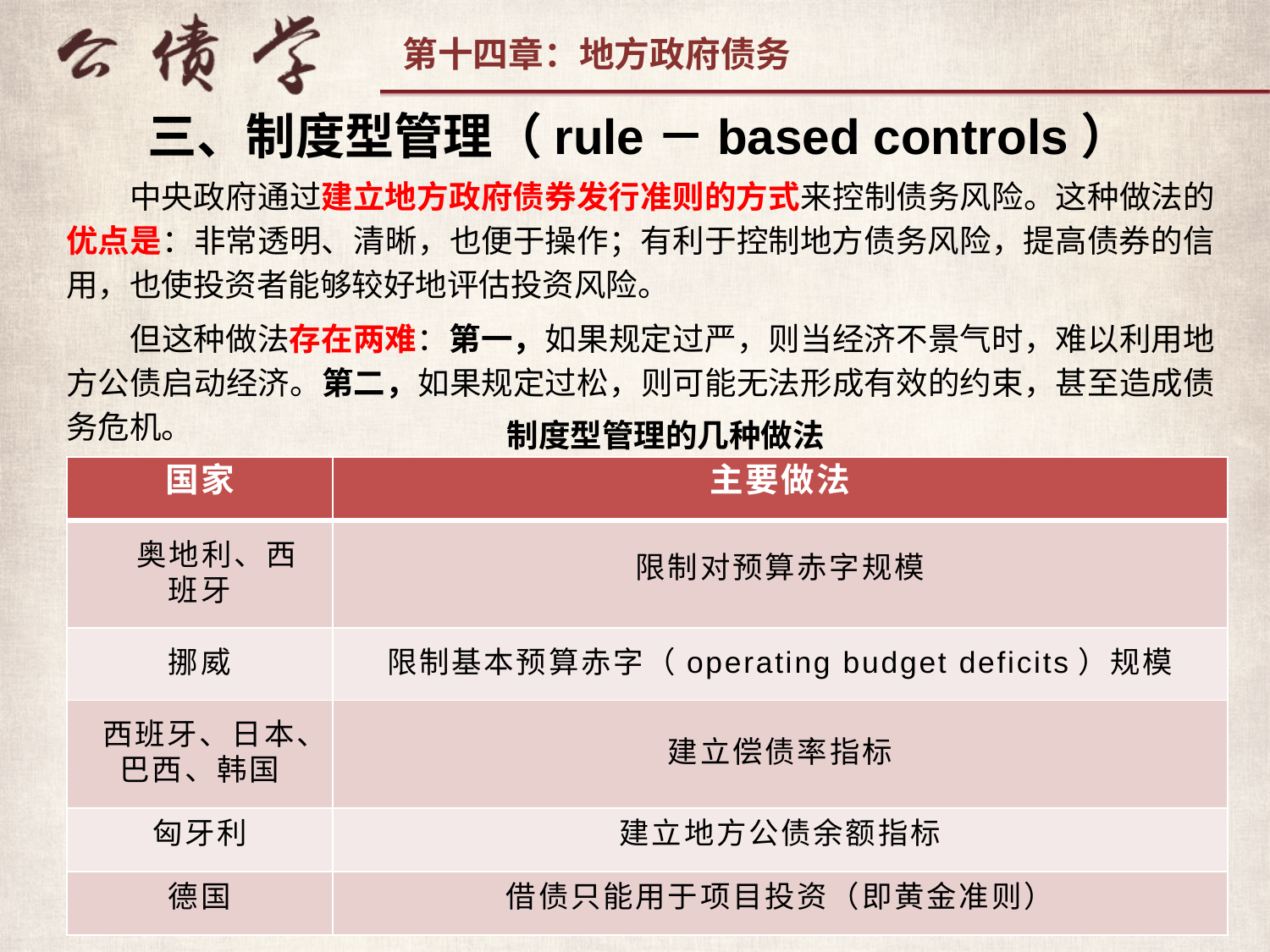

三、制度型管理（rule－based controls）
中央政府通过建立地方政府债券发行准则的方式来控制债务风险。这种做法的优点是：非常透明、清晰，也便于操作；有利于控制地方债务风险，提高债券的信用，也使投资者能够较好地评估投资风险。
但这种做法存在两难：第一，如果规定过严，则当经济不景气时，难以利用地方公债启动经济。第二，如果规定过松，则可能无法形成有效的约束，甚至造成债务危机。
制度型管理的几种做法
| 国家 | 主要做法 |
| --- | --- |
| 奥地利、西班牙 | 限制对预算赤字规模 |
| 挪威 | 限制基本预算赤字（operating budget deficits）规模 |
| 西班牙、日本、 巴西、韩国 | 建立偿债率指标 |
| 匈牙利 | 建立地方公债余额指标 |
| 德国 | 借债只能用于项目投资（即黄金准则） |
8